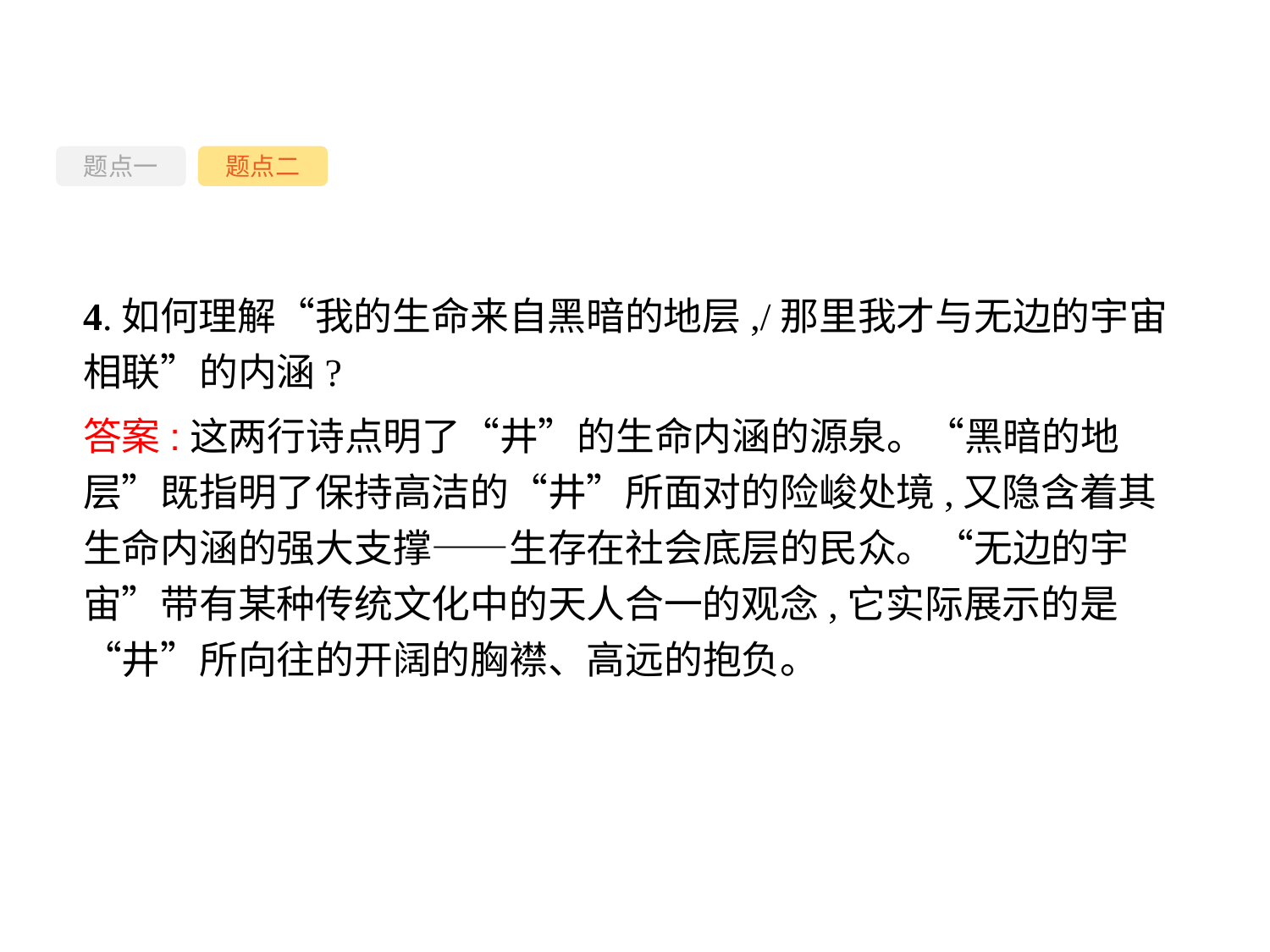

题点一
题点二
4.如何理解“我的生命来自黑暗的地层,/那里我才与无边的宇宙相联”的内涵?
答案:这两行诗点明了“井”的生命内涵的源泉。“黑暗的地层”既指明了保持高洁的“井”所面对的险峻处境,又隐含着其生命内涵的强大支撑——生存在社会底层的民众。“无边的宇宙”带有某种传统文化中的天人合一的观念,它实际展示的是“井”所向往的开阔的胸襟、高远的抱负。
-46-